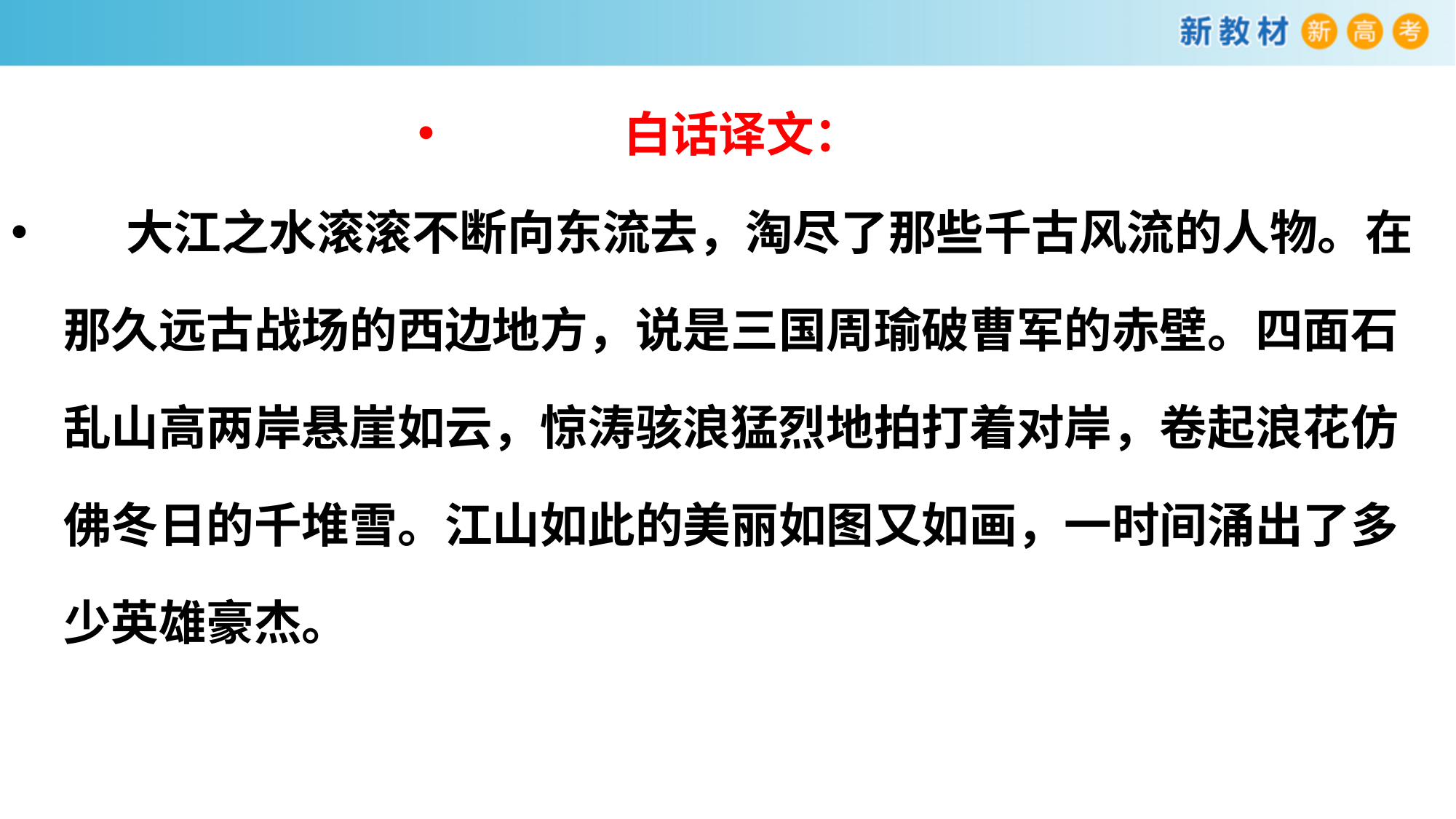

白话译文：
     大江之水滚滚不断向东流去，淘尽了那些千古风流的人物。在那久远古战场的西边地方，说是三国周瑜破曹军的赤壁。四面石乱山高两岸悬崖如云，惊涛骇浪猛烈地拍打着对岸，卷起浪花仿佛冬日的千堆雪。江山如此的美丽如图又如画，一时间涌出了多少英雄豪杰。